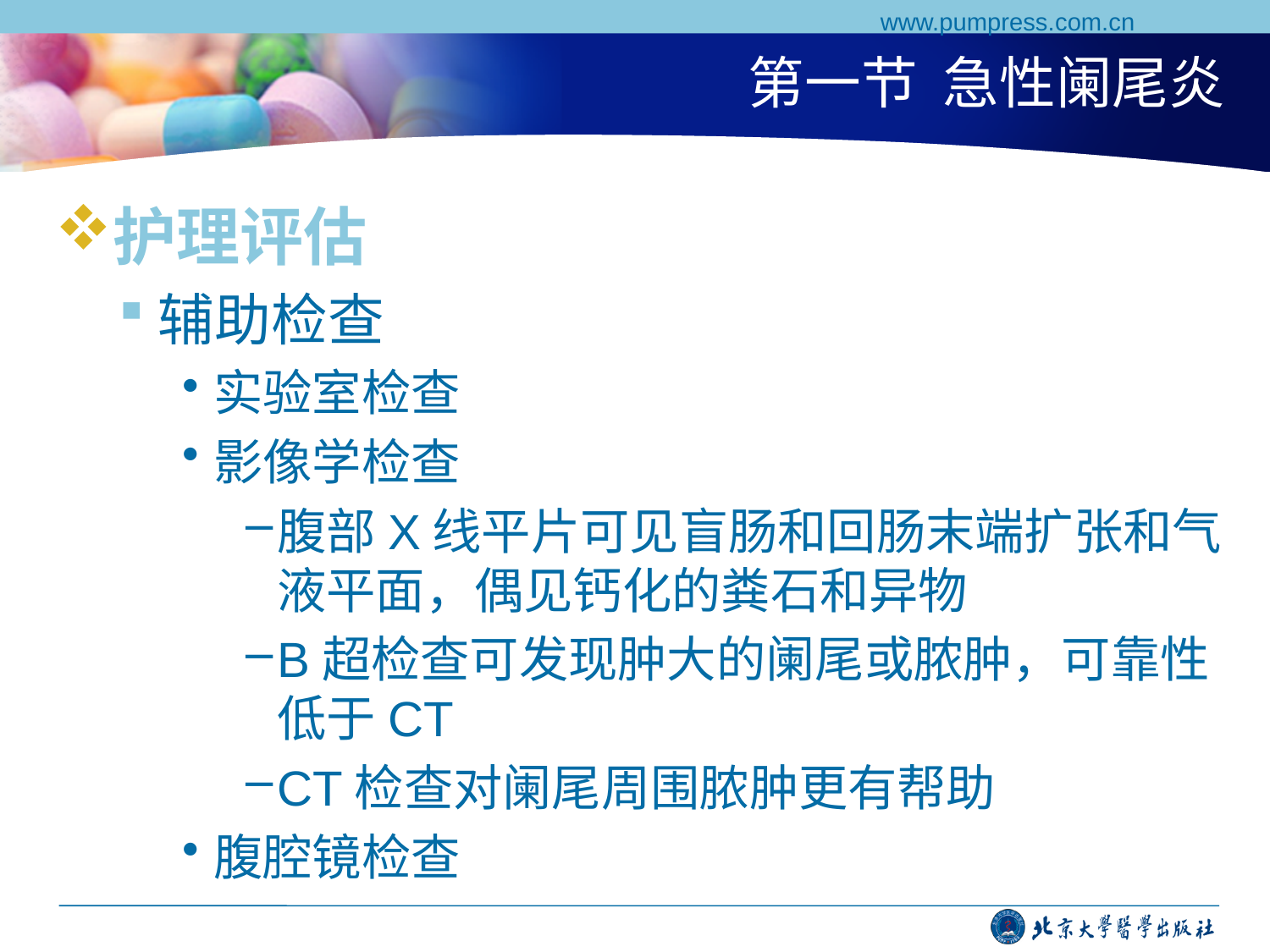

www.pumpress.com.cn
# 第一节  急性阑尾炎
护理评估
辅助检查
实验室检查
影像学检查
腹部X线平片可见盲肠和回肠末端扩张和气液平面，偶见钙化的粪石和异物
B超检查可发现肿大的阑尾或脓肿，可靠性低于CT
CT检查对阑尾周围脓肿更有帮助
腹腔镜检查